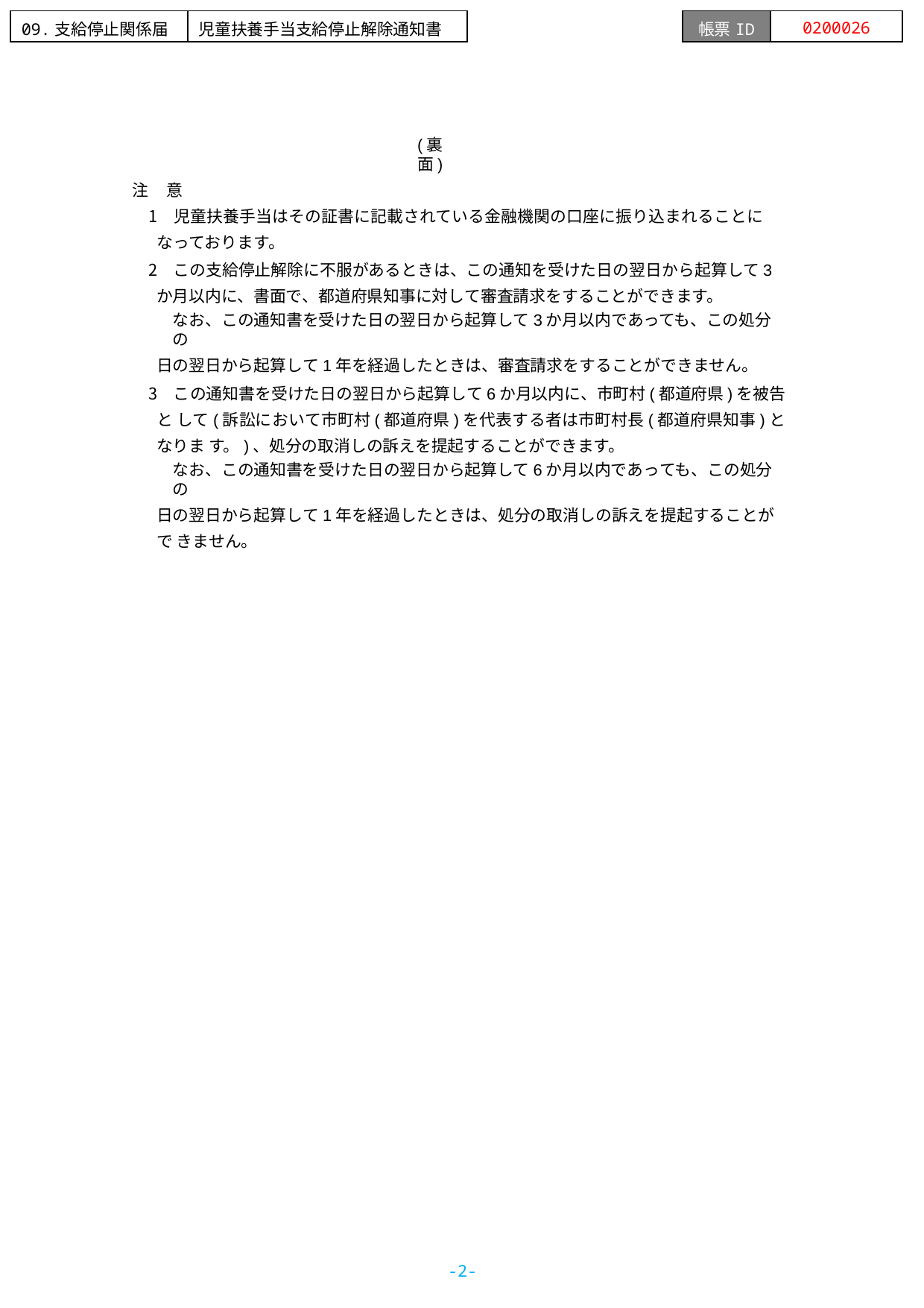

| 09.支給停止関係届 | 児童扶養手当支給停止解除通知書 |
| --- | --- |
| 帳票ID | 0200026 |
| --- | --- |
(裏	面)
注	意
　児童扶養手当はその証書に記載されている金融機関の口座に振り込まれることになっております。
　この支給停止解除に不服があるときは、この通知を受けた日の翌日から起算して3か月以内に、書面で、都道府県知事に対して審査請求をすることができます。
なお、この通知書を受けた日の翌日から起算して3か月以内であっても、この処分の
日の翌日から起算して1年を経過したときは、審査請求をすることができません。
　この通知書を受けた日の翌日から起算して6か月以内に、市町村(都道府県)を被告と して(訴訟において市町村(都道府県)を代表する者は市町村長(都道府県知事)となりま す。)、処分の取消しの訴えを提起することができます。
なお、この通知書を受けた日の翌日から起算して6か月以内であっても、この処分の
日の翌日から起算して1年を経過したときは、処分の取消しの訴えを提起することがで きません。
-2-